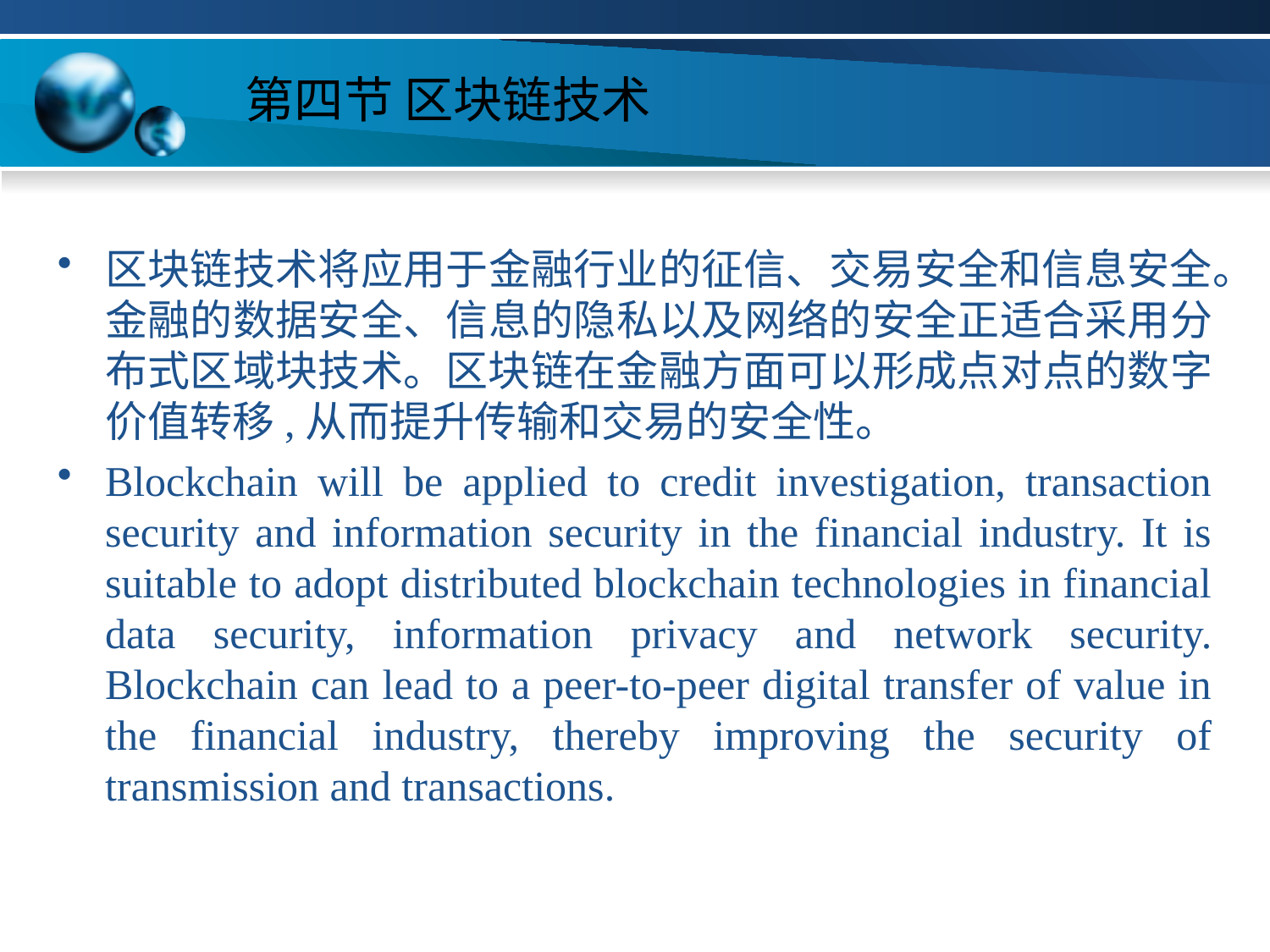

# 第四节 区块链技术
区块链技术将应用于金融行业的征信、交易安全和信息安全。金融的数据安全、信息的隐私以及网络的安全正适合采用分布式区域块技术。区块链在金融方面可以形成点对点的数字价值转移,从而提升传输和交易的安全性。
Blockchain will be applied to credit investigation, transaction security and information security in the financial industry. It is suitable to adopt distributed blockchain technologies in financial data security, information privacy and network security. Blockchain can lead to a peer-to-peer digital transfer of value in the financial industry, thereby improving the security of transmission and transactions.